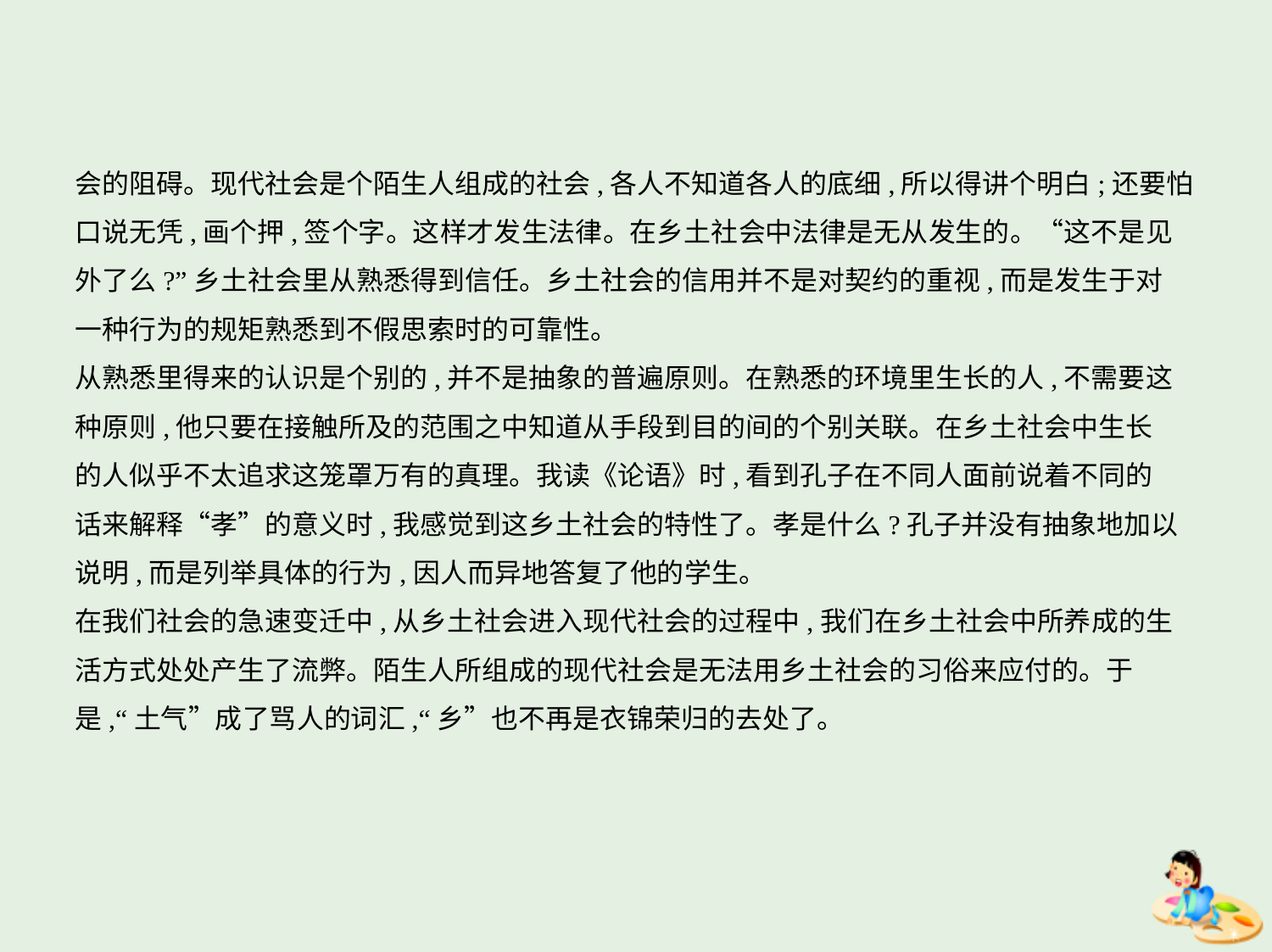

会的阻碍。现代社会是个陌生人组成的社会,各人不知道各人的底细,所以得讲个明白;还要怕
口说无凭,画个押,签个字。这样才发生法律。在乡土社会中法律是无从发生的。“这不是见
外了么?”乡土社会里从熟悉得到信任。乡土社会的信用并不是对契约的重视,而是发生于对
一种行为的规矩熟悉到不假思索时的可靠性。
从熟悉里得来的认识是个别的,并不是抽象的普遍原则。在熟悉的环境里生长的人,不需要这
种原则,他只要在接触所及的范围之中知道从手段到目的间的个别关联。在乡土社会中生长
的人似乎不太追求这笼罩万有的真理。我读《论语》时,看到孔子在不同人面前说着不同的
话来解释“孝”的意义时,我感觉到这乡土社会的特性了。孝是什么?孔子并没有抽象地加以
说明,而是列举具体的行为,因人而异地答复了他的学生。
在我们社会的急速变迁中,从乡土社会进入现代社会的过程中,我们在乡土社会中所养成的生
活方式处处产生了流弊。陌生人所组成的现代社会是无法用乡土社会的习俗来应付的。于
是,“土气”成了骂人的词汇,“乡”也不再是衣锦荣归的去处了。